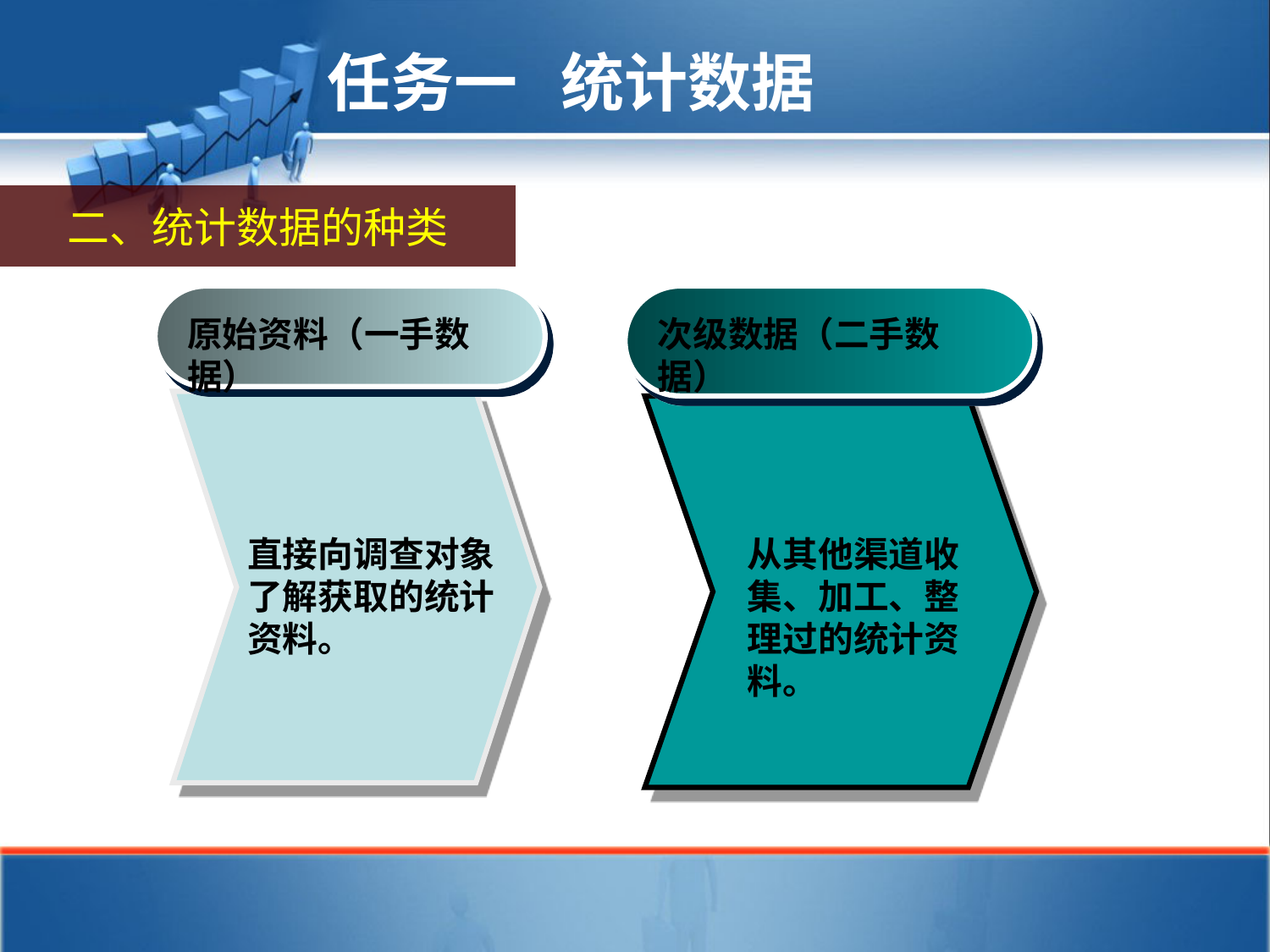

任务一   统计数据
二、统计数据的种类

原始资料（一手数据）
次级数据（二手数据）

直接向调查对象了解获取的统计资料。
从其他渠道收集、加工、整理过的统计资料。